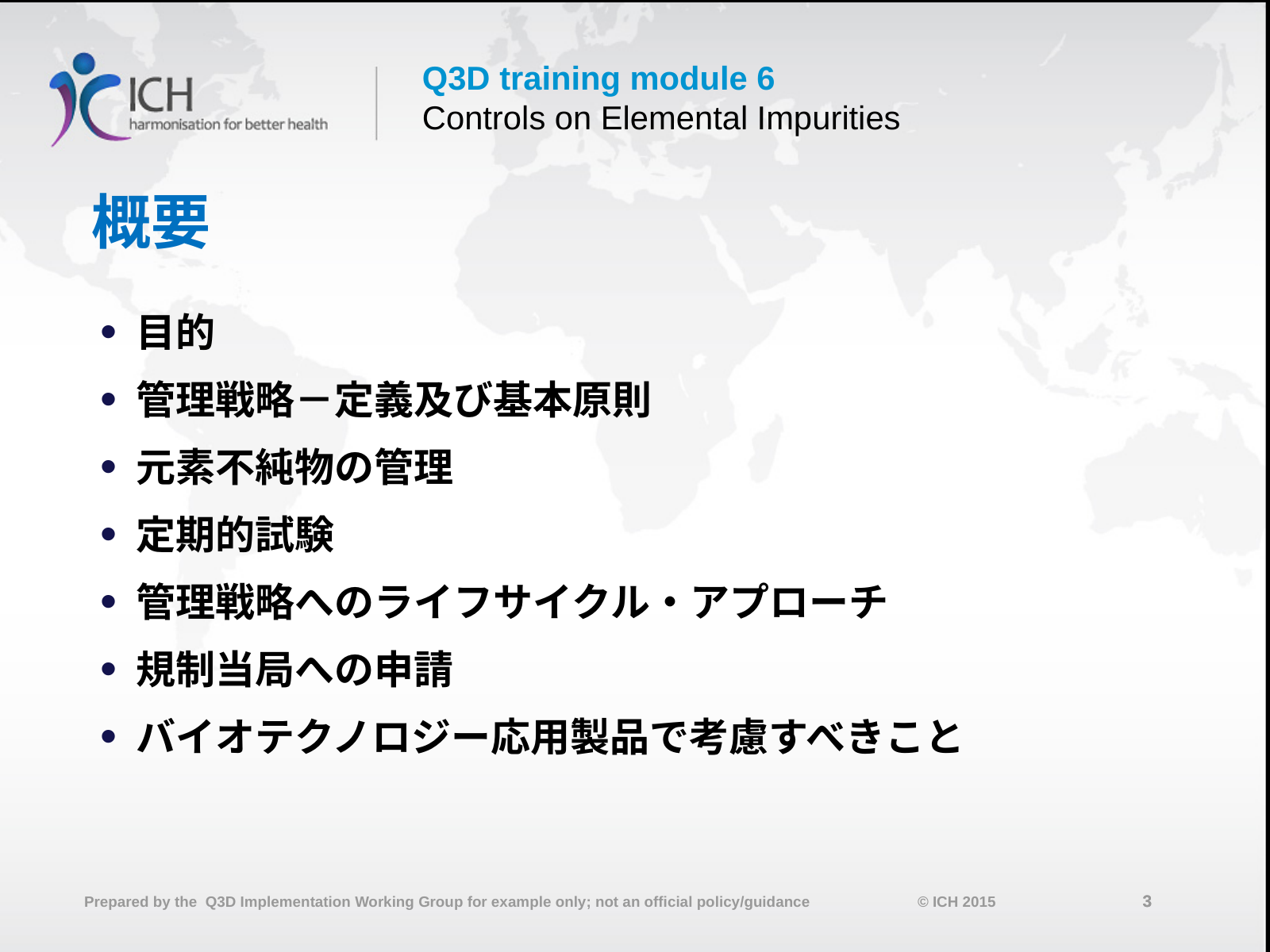

# 概要
目的
管理戦略－定義及び基本原則
元素不純物の管理
定期的試験
管理戦略へのライフサイクル・アプローチ
規制当局への申請
バイオテクノロジー応用製品で考慮すべきこと